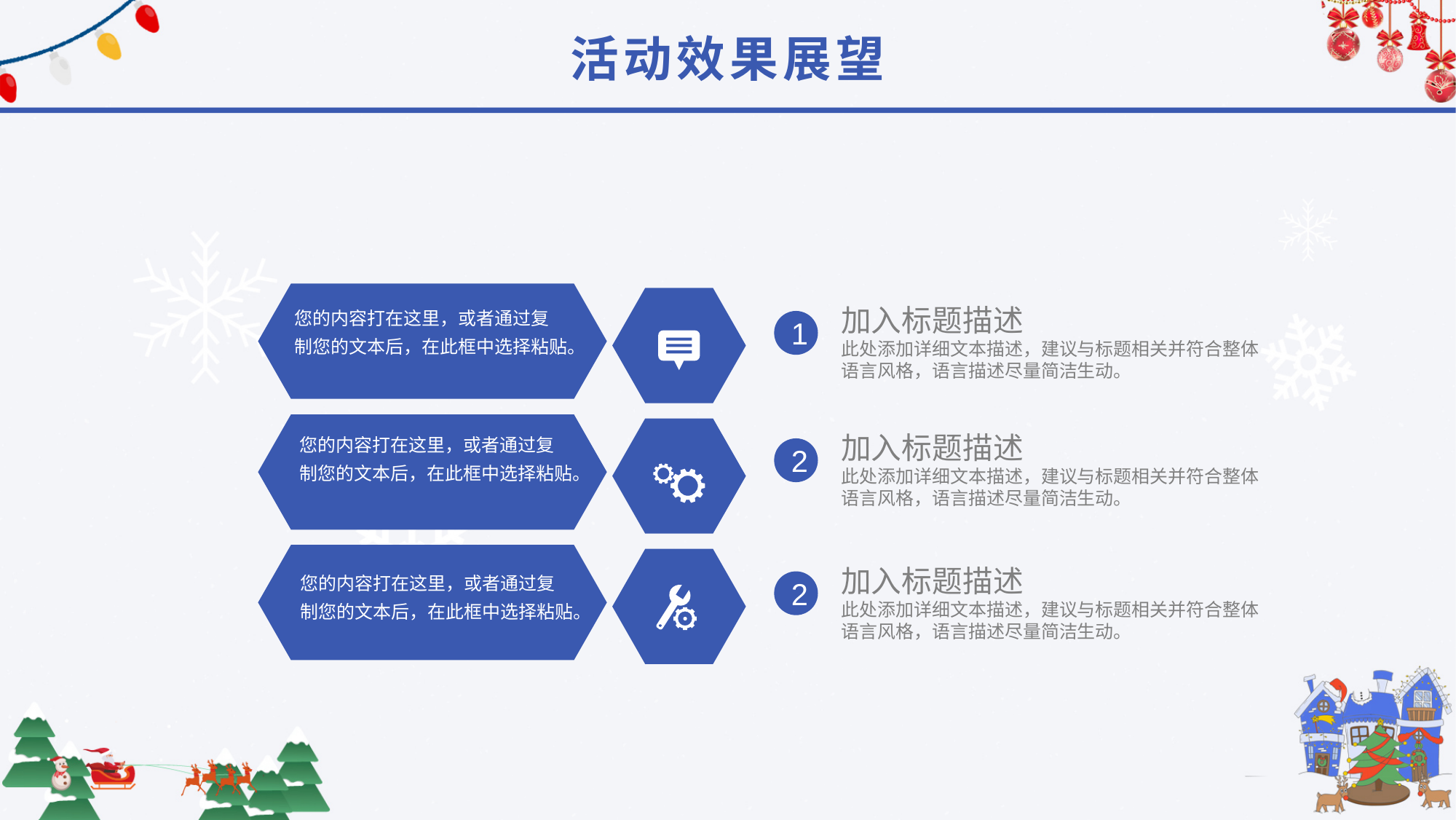

活动效果展望

您的内容打在这里，或者通过复
制您的文本后，在此框中选择粘贴。
加入标题描述
此处添加详细文本描述，建议与标题相关并符合整体语言风格，语言描述尽量简洁生动。
1

您的内容打在这里，或者通过复
制您的文本后，在此框中选择粘贴。
加入标题描述
此处添加详细文本描述，建议与标题相关并符合整体语言风格，语言描述尽量简洁生动。
2

加入标题描述
此处添加详细文本描述，建议与标题相关并符合整体语言风格，语言描述尽量简洁生动。
您的内容打在这里，或者通过复
制您的文本后，在此框中选择粘贴。
2